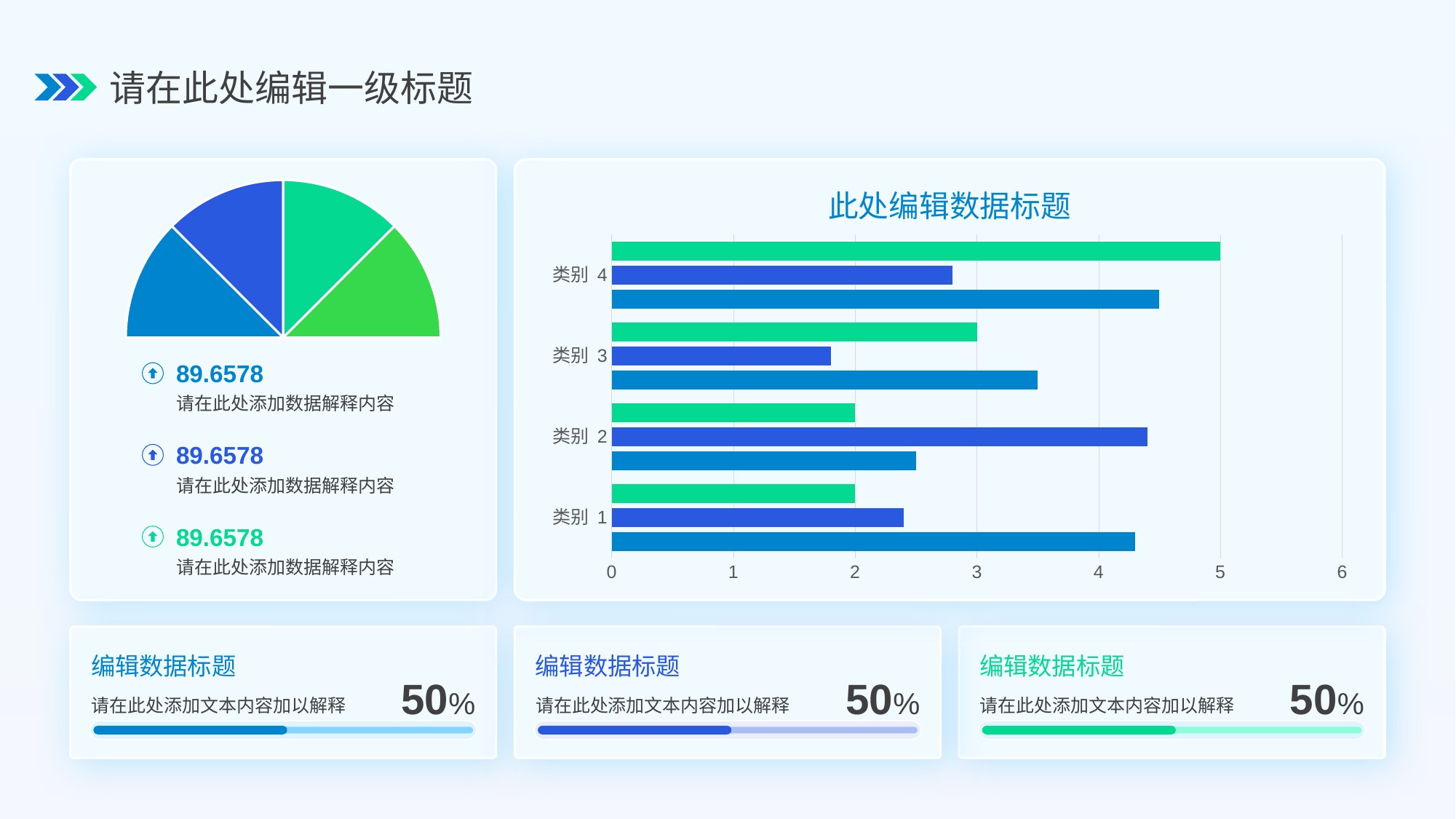

请在此处编辑一级标题

### Chart

| Category | 销售额 |
|---|---|
| 第一季度 | 0.25 |
| 第二季度 | 0.25 |
| 第三季度 | 0.25 |
| 第四季度 | 0.25 |
此处编辑数据标题

### Chart

| Category | 系列 1 | 系列 2 | 系列 3 |
|---|---|---|---|
| 类别 1 | 4.3 | 2.4 | 2.0 |
| 类别 2 | 2.5 | 4.4 | 2.0 |
| 类别 3 | 3.5 | 1.8 | 3.0 |
| 类别 4 | 4.5 | 2.8 | 5.0 |
89.6578

请在此处添加数据解释内容
89.6578

请在此处添加数据解释内容
89.6578

请在此处添加数据解释内容

编辑数据标题
编辑数据标题
编辑数据标题
50%
50%
50%
请在此处添加文本内容加以解释
请在此处添加文本内容加以解释
请在此处添加文本内容加以解释